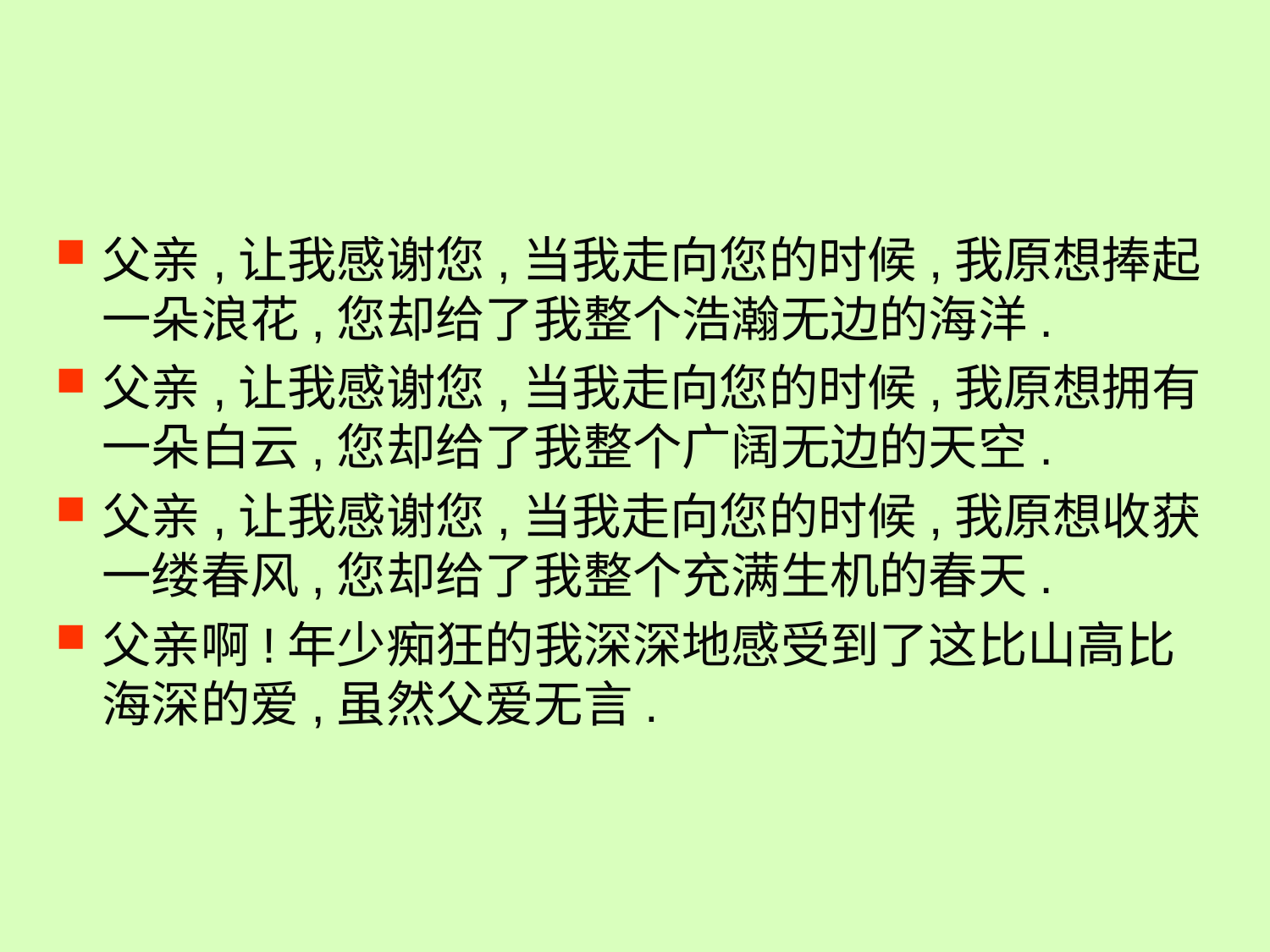

父亲,让我感谢您,当我走向您的时候,我原想捧起一朵浪花,您却给了我整个浩瀚无边的海洋.
父亲,让我感谢您,当我走向您的时候,我原想拥有一朵白云,您却给了我整个广阔无边的天空.
父亲,让我感谢您,当我走向您的时候,我原想收获一缕春风,您却给了我整个充满生机的春天.
父亲啊!年少痴狂的我深深地感受到了这比山高比海深的爱,虽然父爱无言.